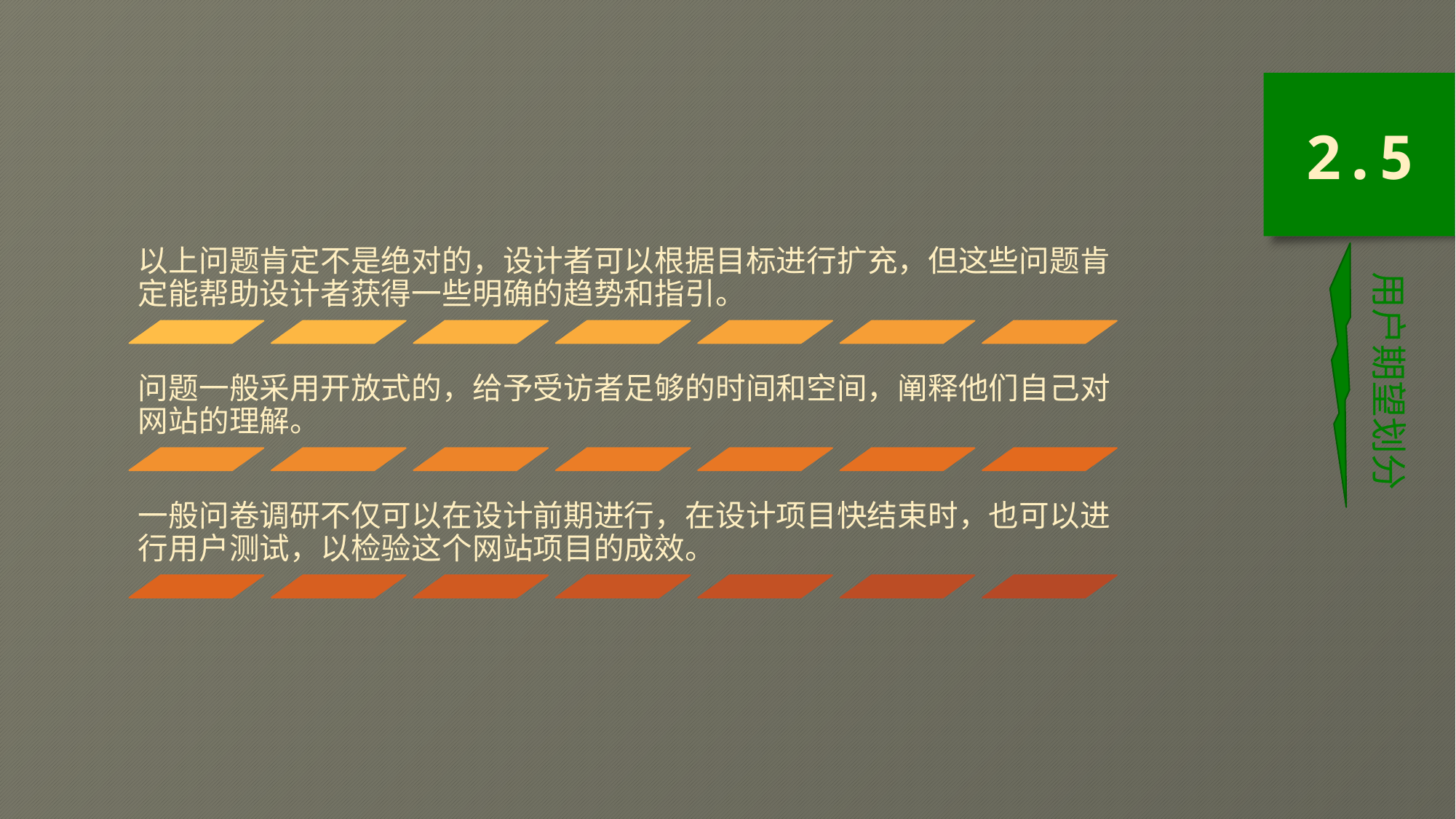

以上问题肯定不是绝对的，设计者可以根据目标进行扩充，但这些问题肯定能帮助设计者获得一些明确的趋势和指引。
问题一般采用开放式的，给予受访者足够的时间和空间，阐释他们自己对网站的理解。
一般问卷调研不仅可以在设计前期进行，在设计项目快结束时，也可以进行用户测试，以检验这个网站项目的成效。
2.5

用户期望划分